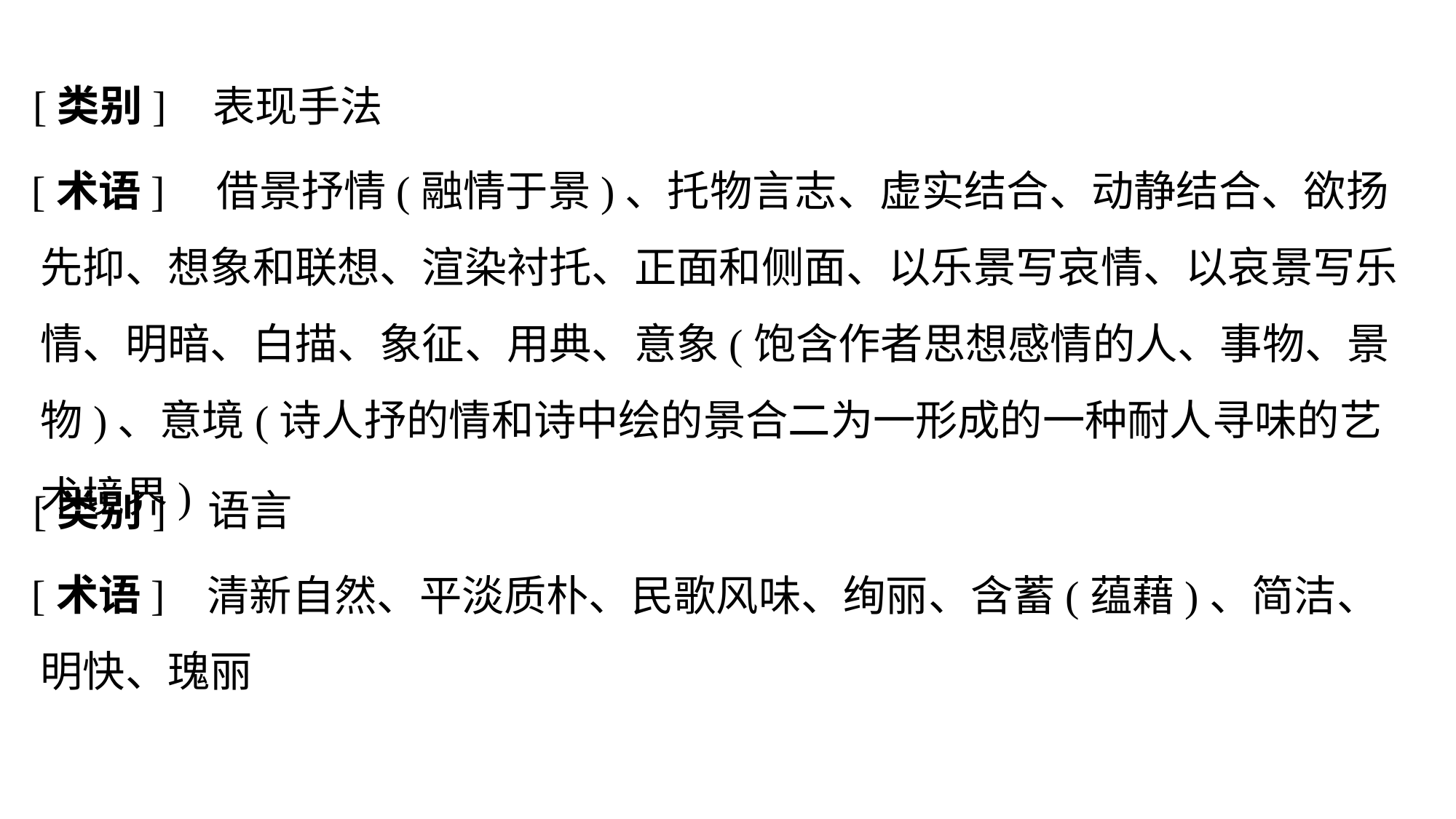

[类别]
表现手法
[术语]
	      借景抒情(融情于景)、托物言志、虚实结合、动静结合、欲扬先抑、想象和联想、渲染衬托、正面和侧面、以乐景写哀情、以哀景写乐情、明暗、白描、象征、用典、意象(饱含作者思想感情的人、事物、景物)、意境(诗人抒的情和诗中绘的景合二为一形成的一种耐人寻味的艺术境界)
[类别]
语言
[术语]
	     清新自然、平淡质朴、民歌风味、绚丽、含蓄(蕴藉)、简洁、明快、瑰丽